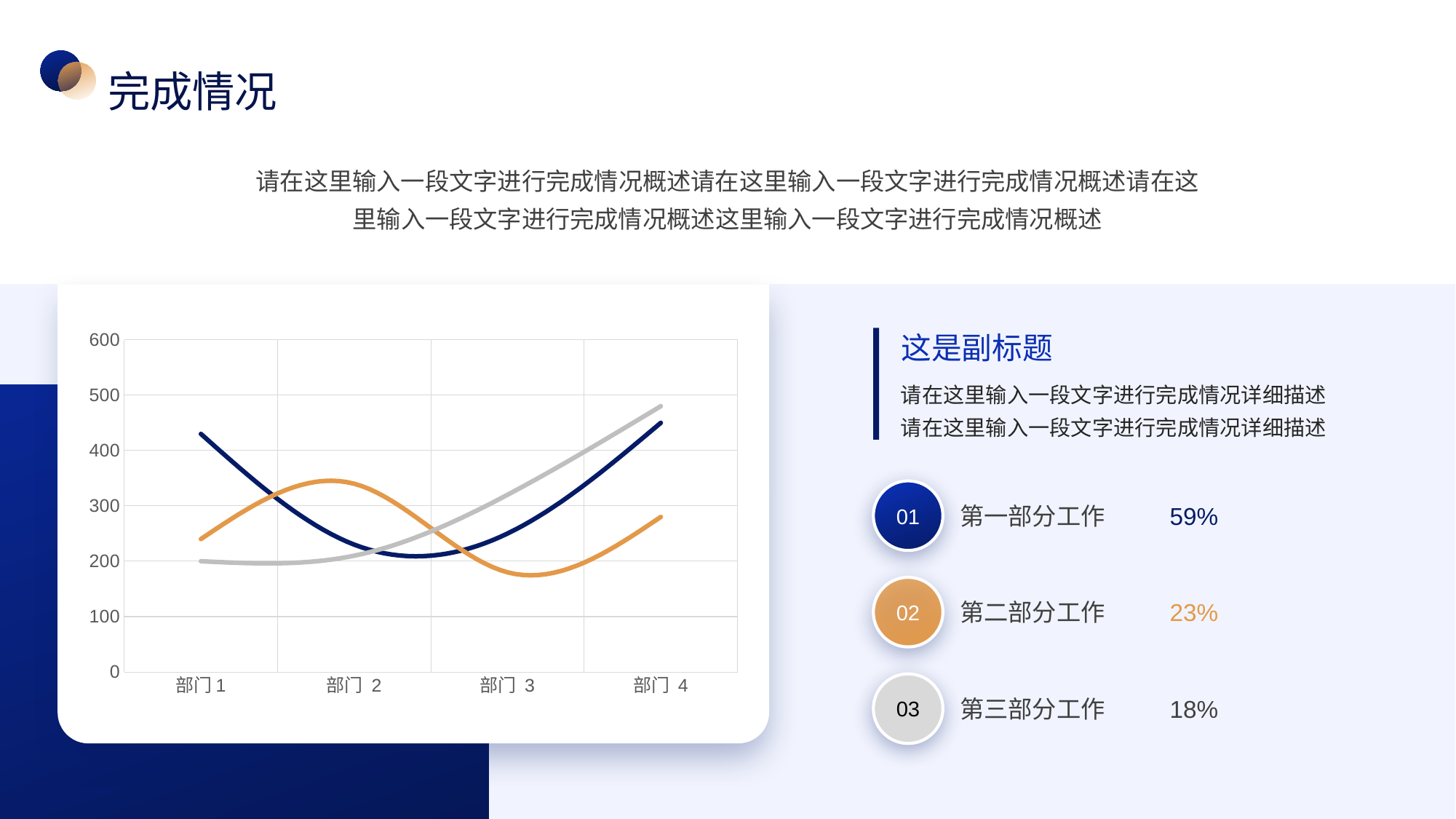

完成情况
请在这里输入一段文字进行完成情况概述请在这里输入一段文字进行完成情况概述请在这里输入一段文字进行完成情况概述这里输入一段文字进行完成情况概述

### Chart

| Category | 系列 1 | 系列 2 | 系列 3 |
|---|---|---|---|
| 部门1 | 430.0 | 240.0 | 200.0 |
| 部门 2 | 230.0 | 340.0 | 210.0 |
| 部门 3 | 250.0 | 180.0 | 320.0 |
| 部门 4 | 450.0 | 280.0 | 480.0 |
这是副标题
请在这里输入一段文字进行完成情况详细描述
请在这里输入一段文字进行完成情况详细描述

01
第一部分工作
59%
02
第二部分工作
23%
03
第三部分工作
18%